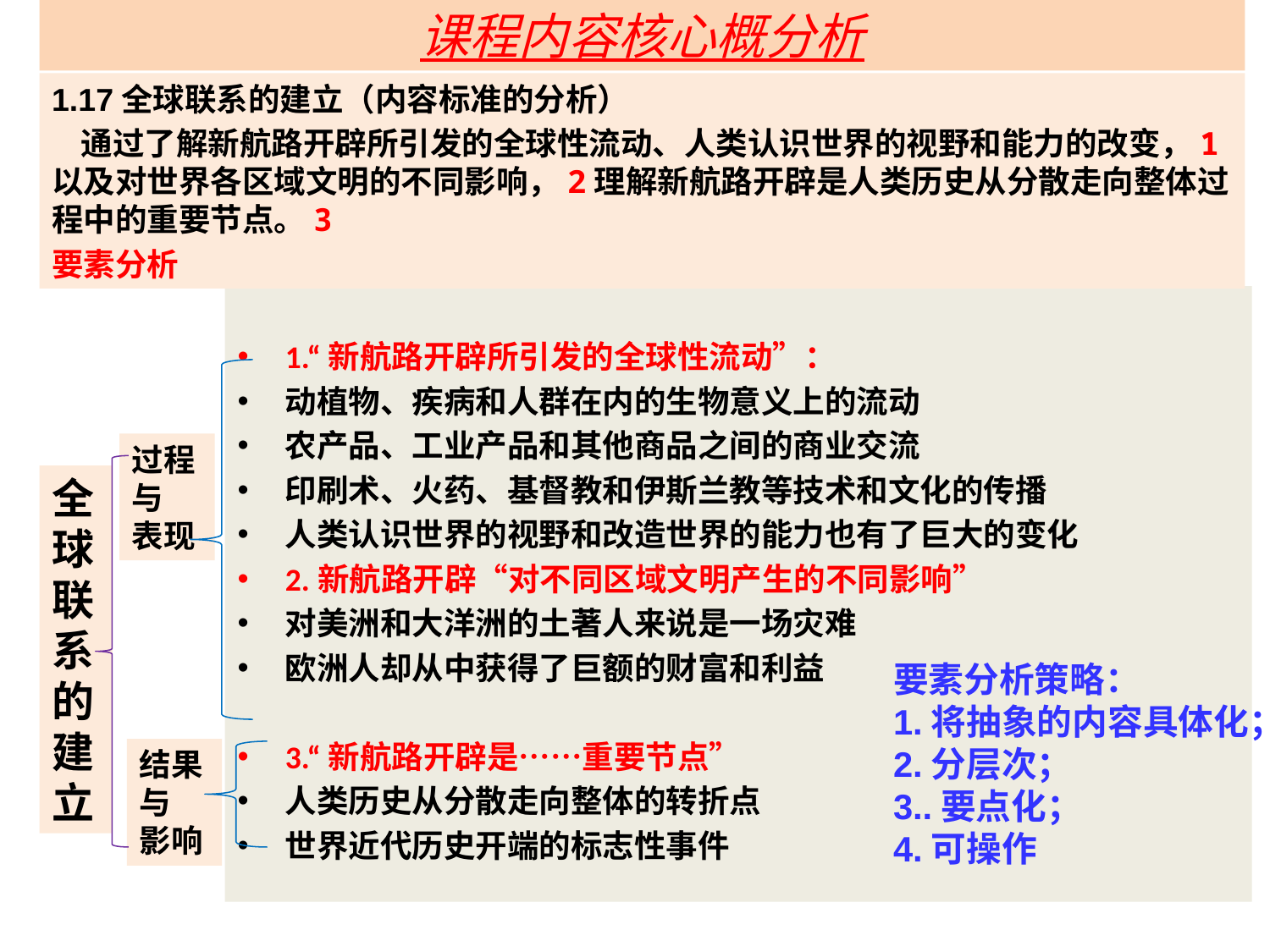

课程内容核心概分析
1.17全球联系的建立（内容标准的分析）
   通过了解新航路开辟所引发的全球性流动、人类认识世界的视野和能力的改变，1以及对世界各区域文明的不同影响，2理解新航路开辟是人类历史从分散走向整体过程中的重要节点。3
要素分析

1.“新航路开辟所引发的全球性流动”：
动植物、疾病和人群在内的生物意义上的流动
农产品、工业产品和其他商品之间的商业交流
印刷术、火药、基督教和伊斯兰教等技术和文化的传播
人类认识世界的视野和改造世界的能力也有了巨大的变化
2.新航路开辟“对不同区域文明产生的不同影响”
对美洲和大洋洲的土著人来说是一场灾难
欧洲人却从中获得了巨额的财富和利益

3.“新航路开辟是……重要节点”
人类历史从分散走向整体的转折点
世界近代历史开端的标志性事件

过程与
表现

全球联系的建立
要素分析策略：
1.将抽象的内容具体化；
2.分层次；
3..要点化；
4.可操作
结果与
影响